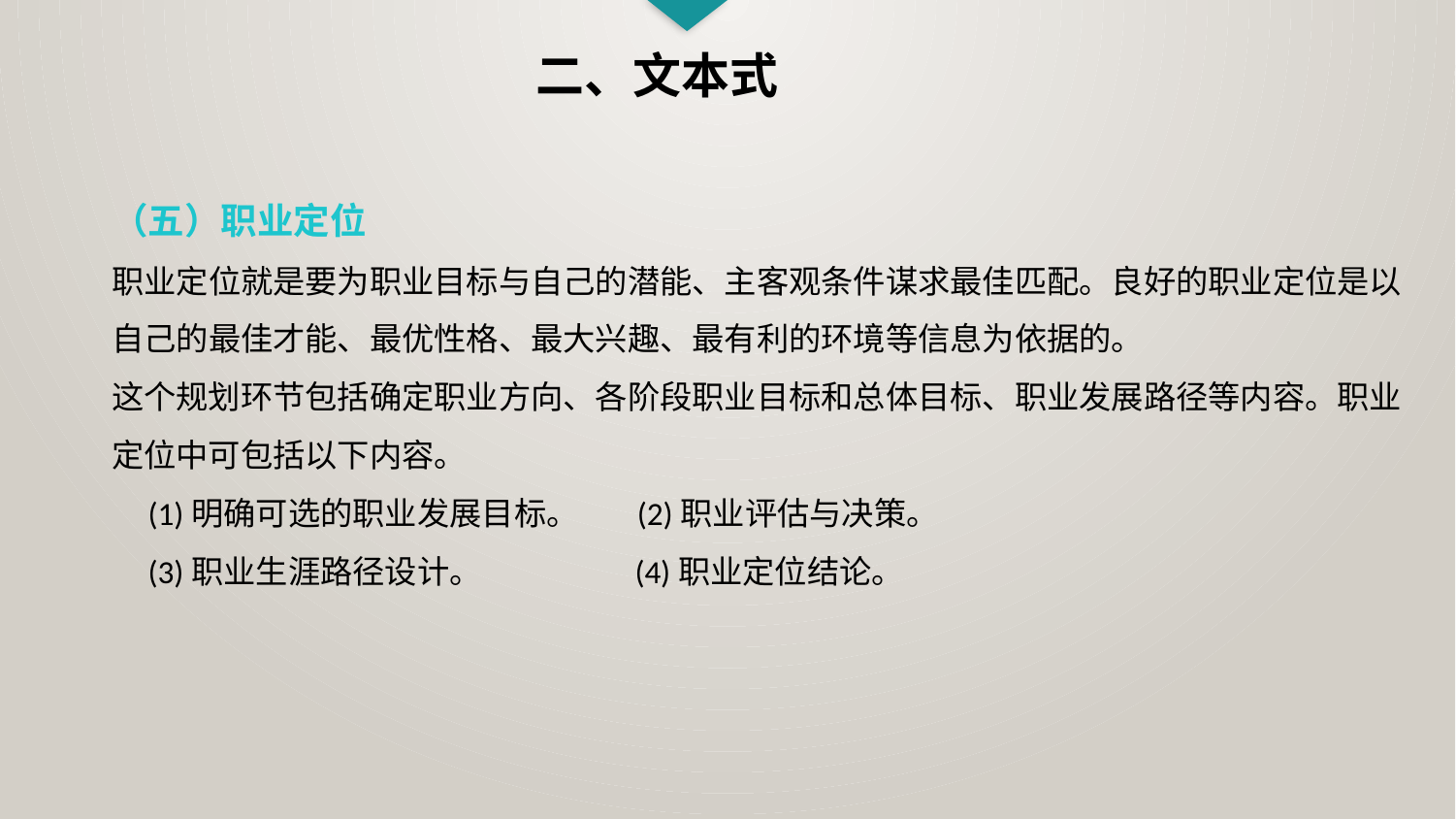

二、文本式
（五）职业定位
职业定位就是要为职业目标与自己的潜能、主客观条件谋求最佳匹配。良好的职业定位是以自己的最佳才能、最优性格、最大兴趣、最有利的环境等信息为依据的。
这个规划环节包括确定职业方向、各阶段职业目标和总体目标、职业发展路径等内容。职业定位中可包括以下内容。
     (1)明确可选的职业发展目标。       (2)职业评估与决策。
     (3)职业生涯路径设计。                    (4)职业定位结论。
67